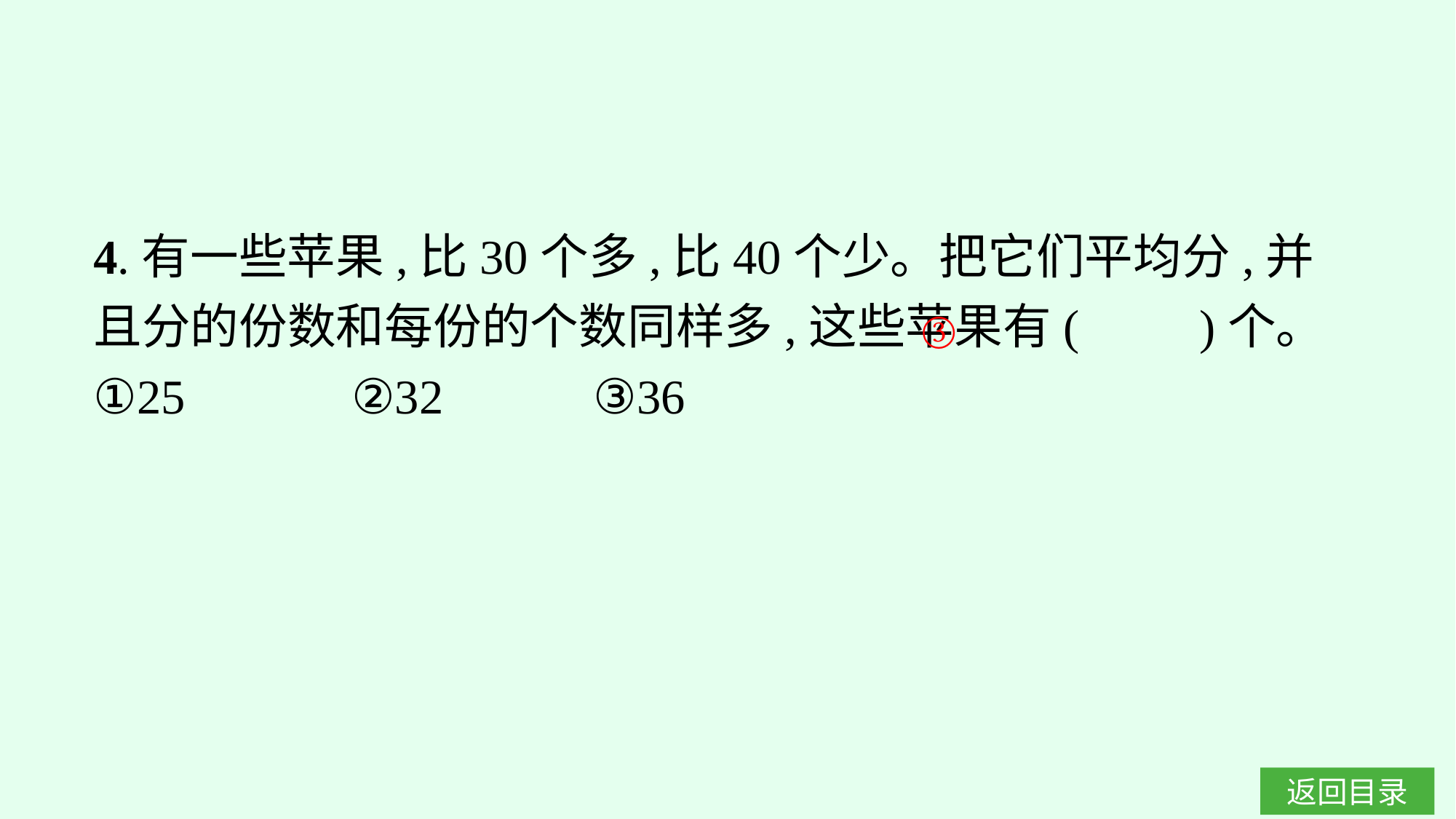

4.有一些苹果,比30个多,比40个少。把它们平均分,并且分的份数和每份的个数同样多,这些苹果有(　　)个。
①25		②32		③36
③